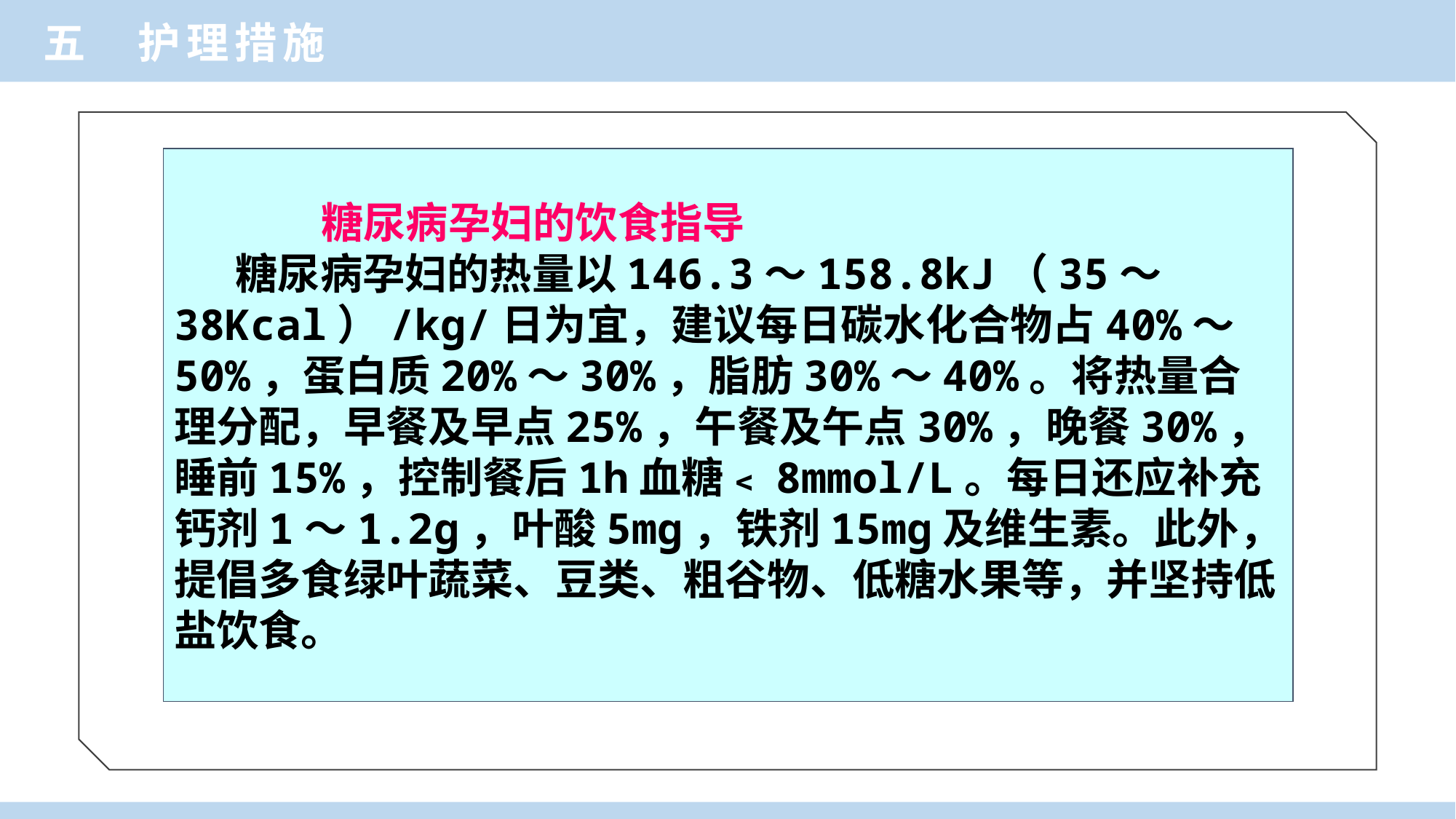

五   护理措施

             糖尿病孕妇的饮食指导
  糖尿病孕妇的热量以146.3～158.8kJ（35～38Kcal）/kg/日为宜，建议每日碳水化合物占40%～50%，蛋白质20%～30%，脂肪30%～40%。将热量合理分配，早餐及早点25%，午餐及午点30%，晚餐30%，睡前15%，控制餐后1h血糖﹤8mmol/L。每日还应补充钙剂1～1.2g，叶酸5mg，铁剂15mg及维生素。此外，提倡多食绿叶蔬菜、豆类、粗谷物、低糖水果等，并坚持低盐饮食。